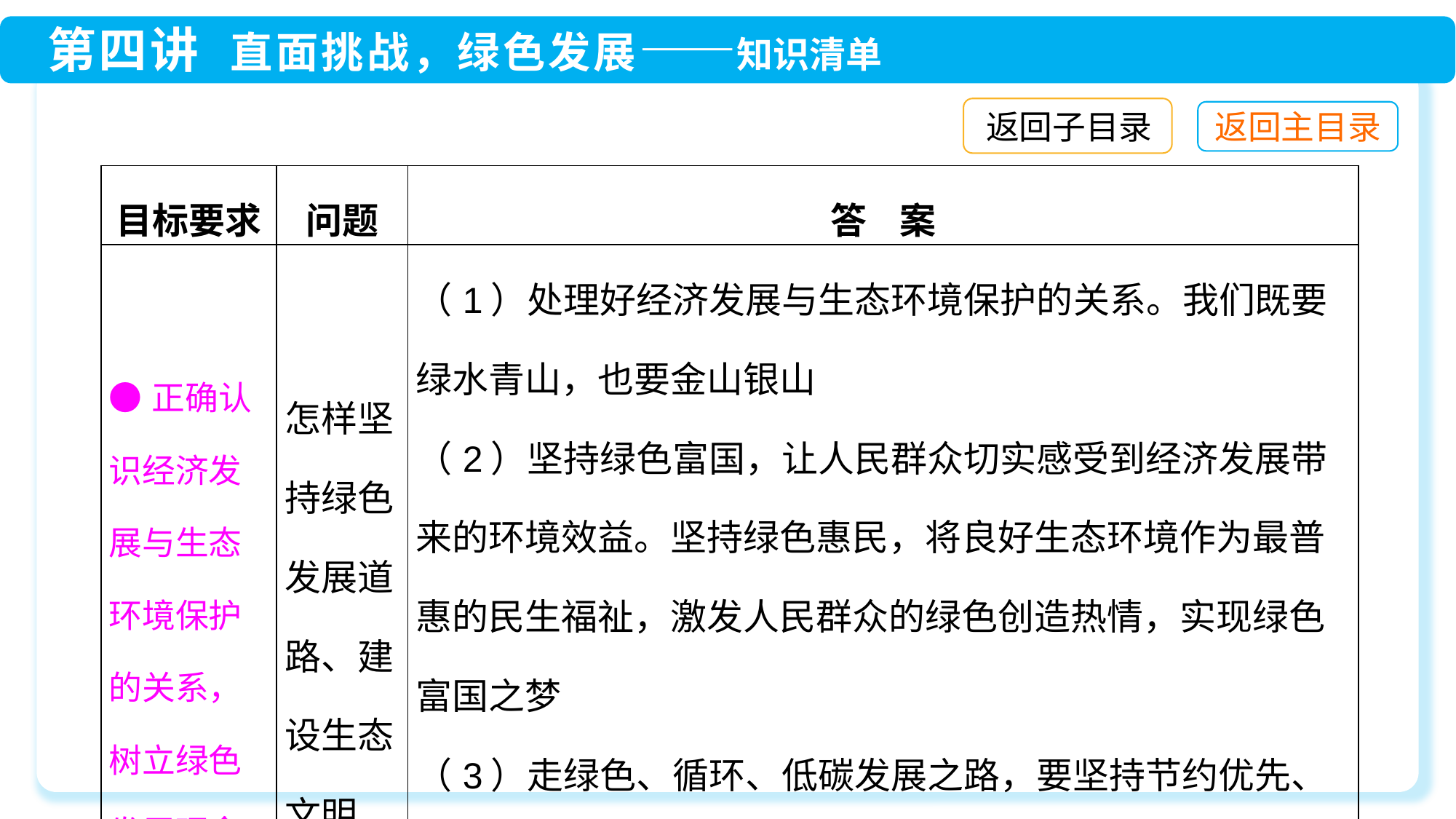

返回子目录
| 目标要求 | 问题 | 答 案 |
| --- | --- | --- |
| ●正确认识经济发展与生态环境保护的关系，树立绿色发展理念 | 怎样坚持绿色发展道路、建设生态文明 | （1）处理好经济发展与生态环境保护的关系。我们既要绿水青山，也要金山银山 （2）坚持绿色富国，让人民群众切实感受到经济发展带来的环境效益。坚持绿色惠民，将良好生态环境作为最普惠的民生福祉，激发人民群众的绿色创造热情，实现绿色富国之梦 （3）走绿色、循环、低碳发展之路，要坚持节约优先、保护优先、自然恢复为主的原则，大力倡导节能、环保、低 |